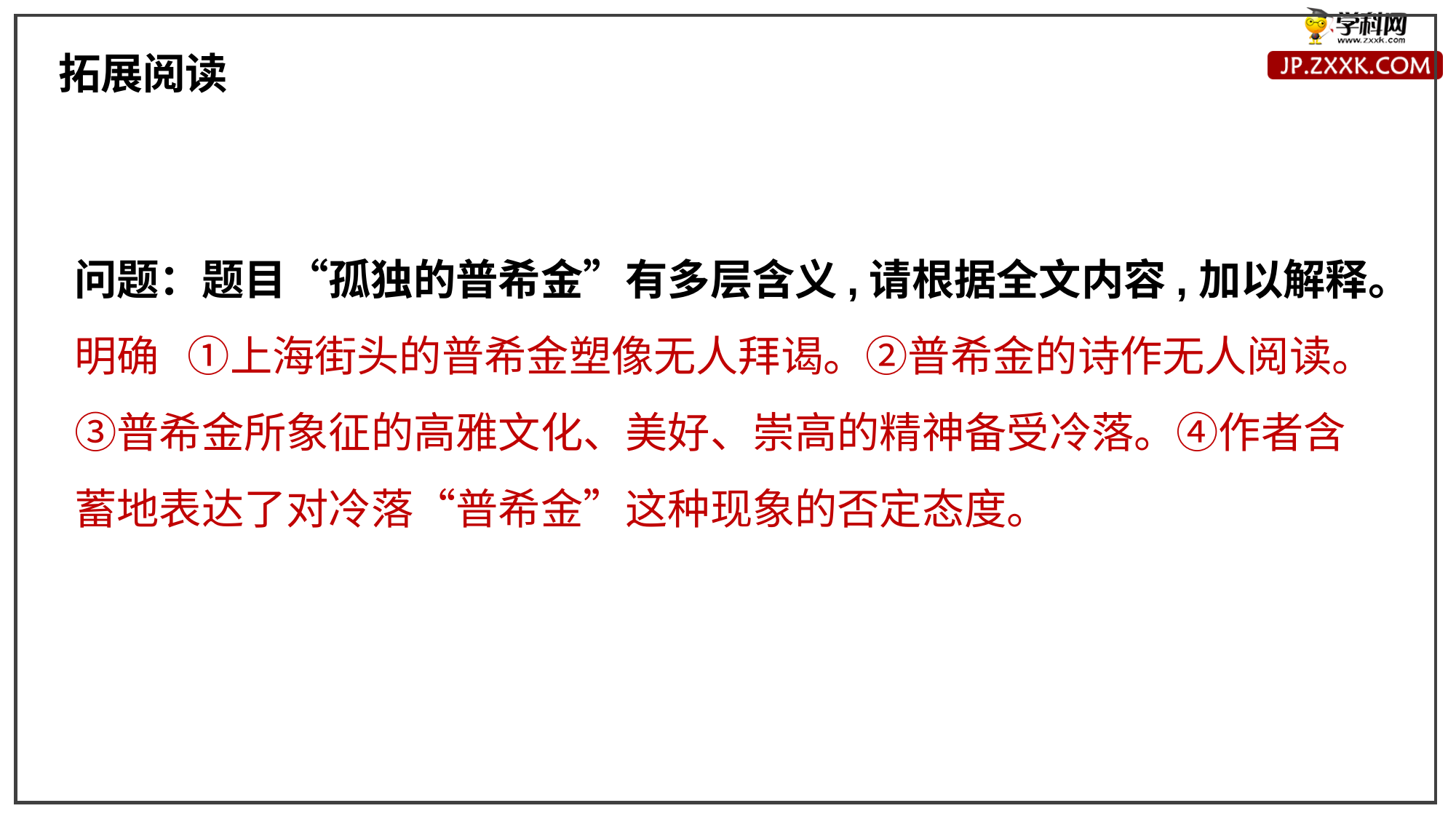

拓展阅读
问题：题目“孤独的普希金”有多层含义,请根据全文内容,加以解释。
明确   ①上海街头的普希金塑像无人拜谒。②普希金的诗作无人阅读。③普希金所象征的高雅文化、美好、崇高的精神备受冷落。④作者含蓄地表达了对冷落“普希金”这种现象的否定态度。